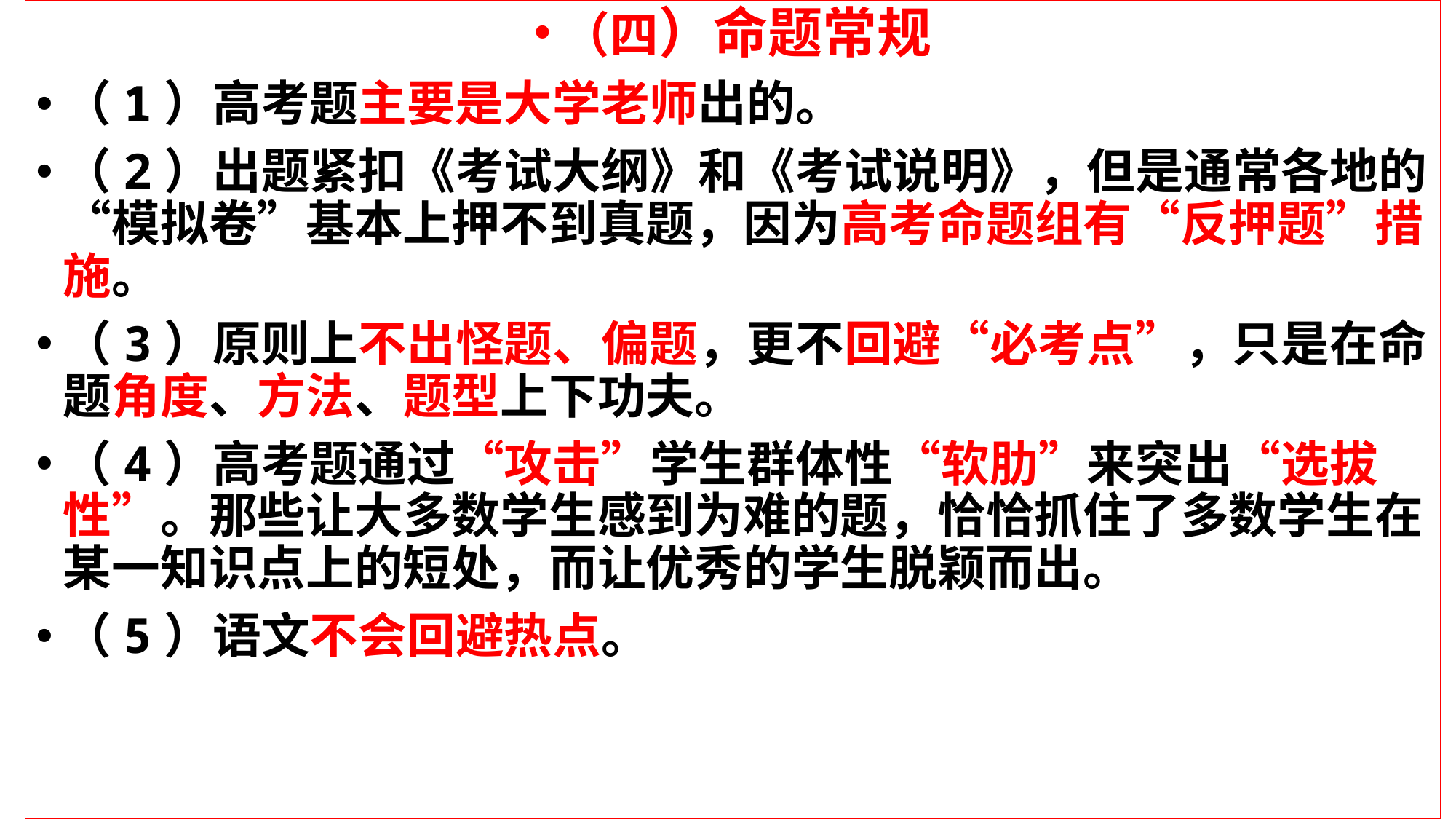

（四）命题常规
（1）高考题主要是大学老师出的。
（2）出题紧扣《考试大纲》和《考试说明》，但是通常各地的“模拟卷”基本上押不到真题，因为高考命题组有“反押题”措施。
（3）原则上不出怪题、偏题，更不回避“必考点”，只是在命题角度、方法、题型上下功夫。
（4）高考题通过“攻击”学生群体性“软肋”来突出“选拔性”。那些让大多数学生感到为难的题，恰恰抓住了多数学生在某一知识点上的短处，而让优秀的学生脱颖而出。
（5）语文不会回避热点。